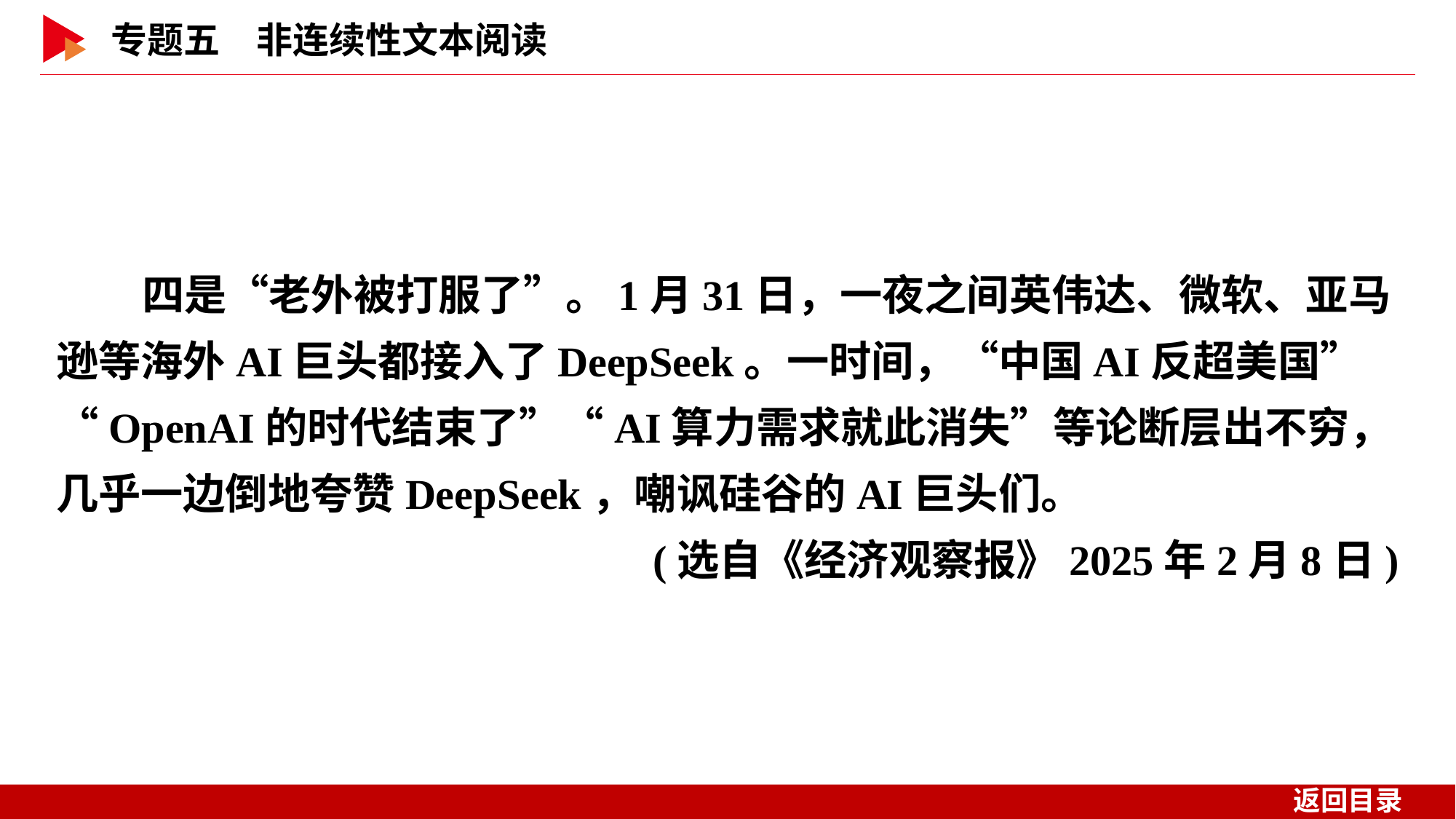

四是“老外被打服了”。1月31日，一夜之间英伟达、微软、亚马逊等海外AI巨头都接入了DeepSeek。一时间，“中国AI反超美国”“OpenAI的时代结束了”“AI算力需求就此消失”等论断层出不穷，几乎一边倒地夸赞DeepSeek，嘲讽硅谷的AI巨头们。
(选自《经济观察报》2025年2月8日)